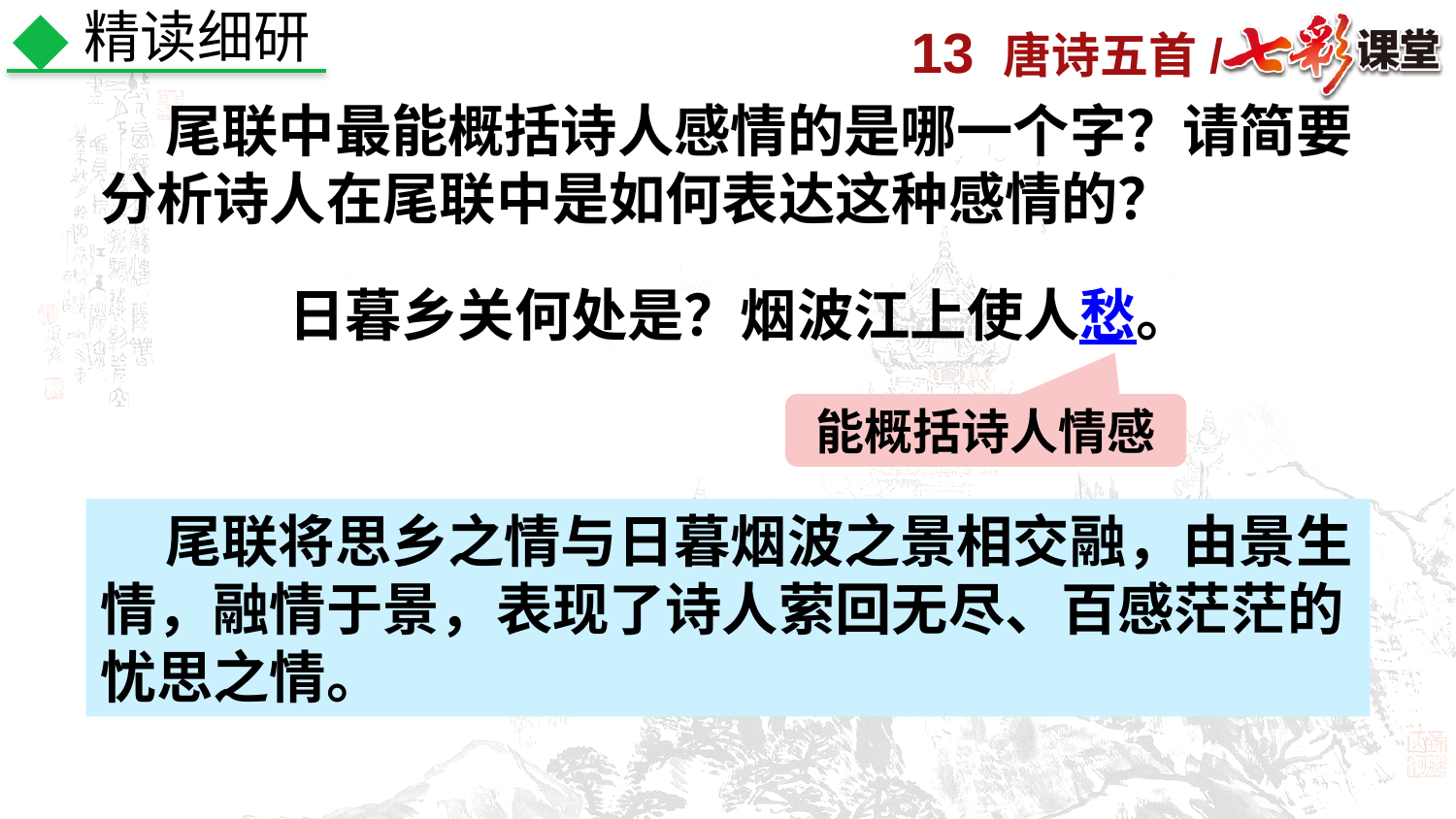

精读细研

    尾联中最能概括诗人感情的是哪一个字？请简要分析诗人在尾联中是如何表达这种感情的？
日暮乡关何处是？烟波江上使人愁。
能概括诗人情感
    尾联将思乡之情与日暮烟波之景相交融，由景生情，融情于景，表现了诗人萦回无尽、百感茫茫的忧思之情。